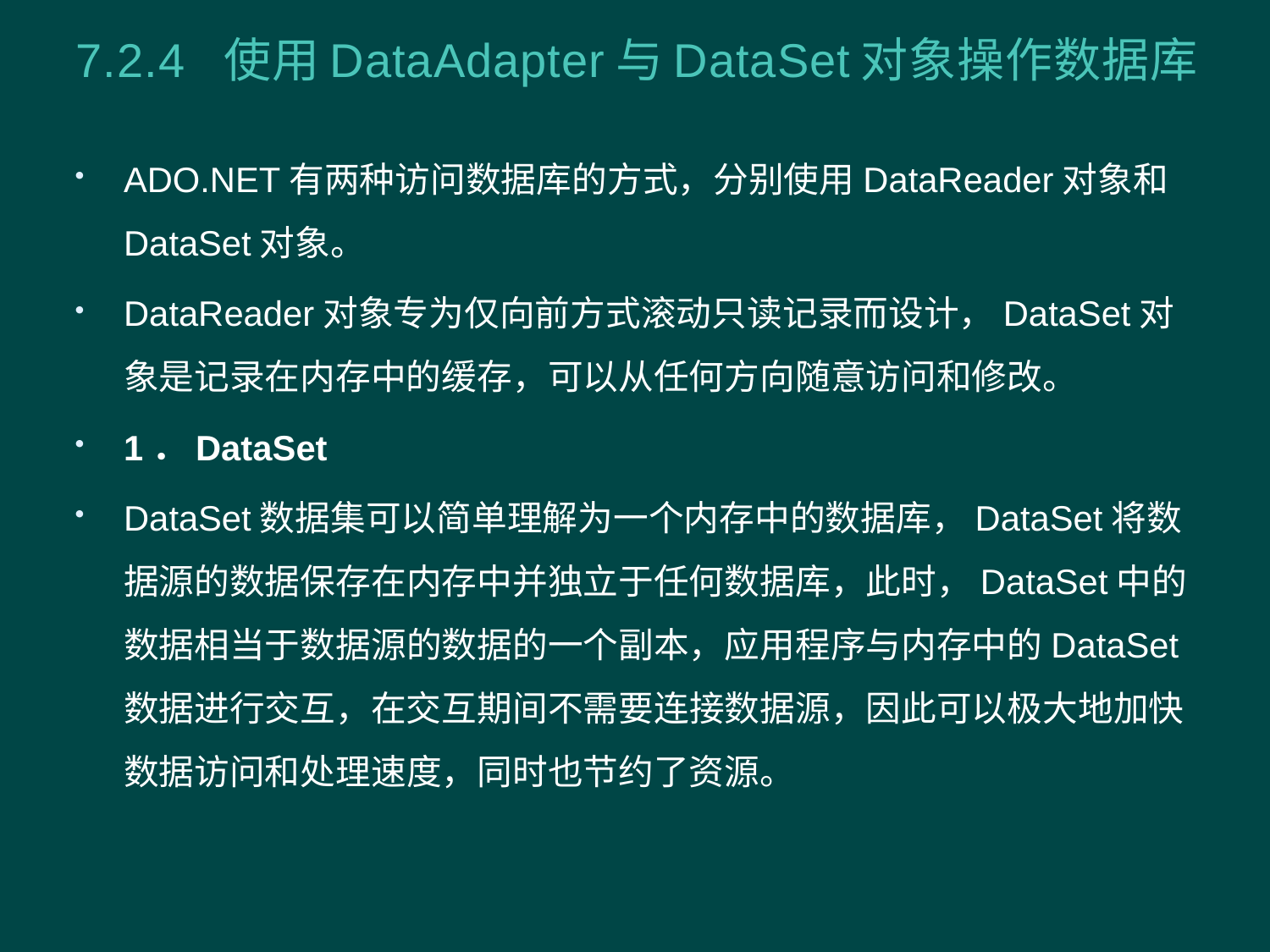

# 7.2.4  使用DataAdapter与DataSet对象操作数据库
ADO.NET有两种访问数据库的方式，分别使用DataReader对象和DataSet对象。
DataReader对象专为仅向前方式滚动只读记录而设计，DataSet对象是记录在内存中的缓存，可以从任何方向随意访问和修改。
1．DataSet
DataSet数据集可以简单理解为一个内存中的数据库，DataSet将数据源的数据保存在内存中并独立于任何数据库，此时，DataSet中的数据相当于数据源的数据的一个副本，应用程序与内存中的DataSet数据进行交互，在交互期间不需要连接数据源，因此可以极大地加快数据访问和处理速度，同时也节约了资源。